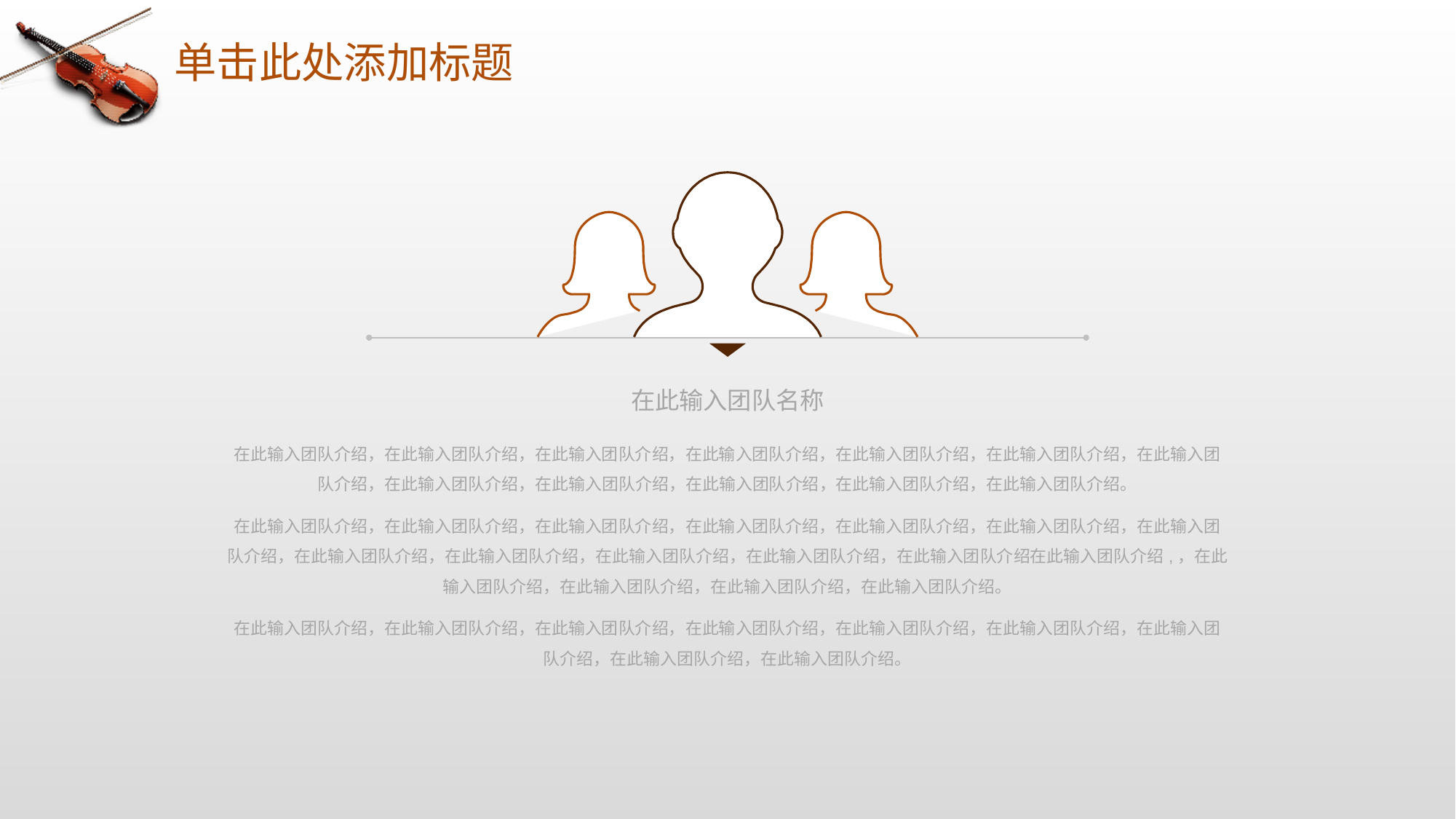

# 单击此处添加标题

在此输入团队名称
在此输入团队介绍，在此输入团队介绍，在此输入团队介绍，在此输入团队介绍，在此输入团队介绍，在此输入团队介绍，在此输入团队介绍，在此输入团队介绍，在此输入团队介绍，在此输入团队介绍，在此输入团队介绍，在此输入团队介绍。
在此输入团队介绍，在此输入团队介绍，在此输入团队介绍，在此输入团队介绍，在此输入团队介绍，在此输入团队介绍，在此输入团队介绍，在此输入团队介绍，在此输入团队介绍，在此输入团队介绍，在此输入团队介绍，在此输入团队介绍在此输入团队介绍,，在此输入团队介绍，在此输入团队介绍，在此输入团队介绍，在此输入团队介绍。
在此输入团队介绍，在此输入团队介绍，在此输入团队介绍，在此输入团队介绍，在此输入团队介绍，在此输入团队介绍，在此输入团队介绍，在此输入团队介绍，在此输入团队介绍。